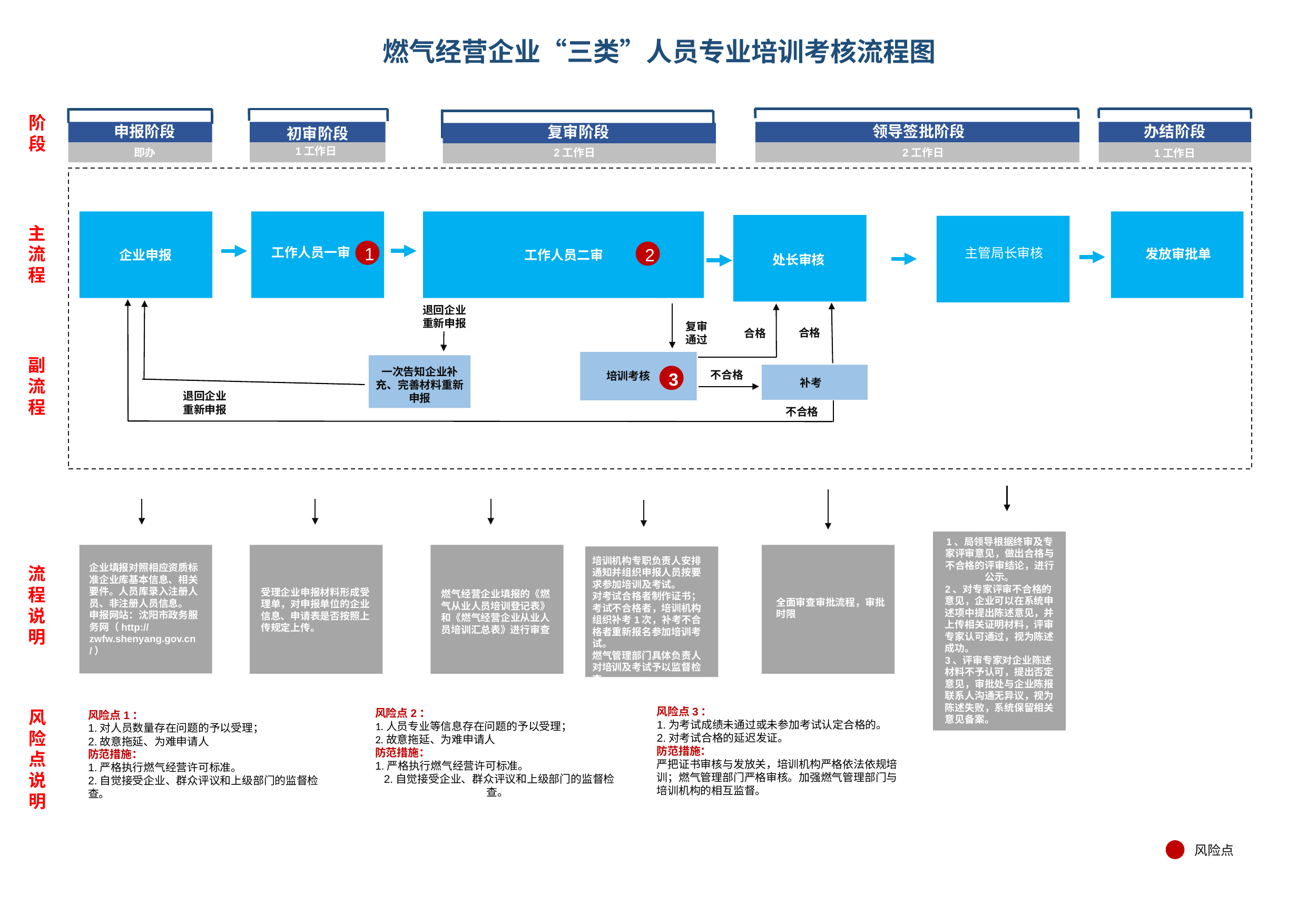

# 燃气经营企业“三类”人员专业培训考核流程图
阶段
申报阶段
领导签批阶段
办结阶段
复审阶段
初审阶段

1工作日

2工作日
2工作日
即办
1工作日
工作日日

主
流程
1

2

工作人员一审

主管局长审核

发放审批单

企业申报
工作人员二审

处长审核

退回企业
重新申报
复审通过
合格
合格
副
流程

一次告知企业补充、完善材料重新申报
3

不合格

培训考核
补考
退回企业
重新申报
不合格

1、局领导根据终审及专家评审意见，做出合格与不合格的评审结论，进行公示。
2、对专家评审不合格的意见，企业可以在系统申述项中提出陈述意见，并上传相关证明材料，评审专家认可通过，视为陈述成功。
3、评审专家对企业陈述材料不予认可，提出否定意见，审批处与企业陈报联系人沟通无异议，视为陈述失败，系统保留相关意见备案。

培训机构专职负责人安排通知并组织申报人员按要求参加培训及考试。
对考试合格者制作证书；考试不合格者，培训机构组织补考1次，补考不合格者重新报名参加培训考试。
燃气管理部门具体负责人对培训及考试予以监督检查。

企业填报对照相应资质标准企业库基本信息、相关要件。人员库录入注册人员、非注册人员信息。
申报网站：沈阳市政务服务网（http://zwfw.shenyang.gov.cn/）
流程说明
受理企业申报材料形成受理单，对申报单位的企业信息、申请表是否按照上传规定上传。
燃气经营企业填报的《燃气从业人员培训登记表》和《燃气经营企业从业人员培训汇总表》进行审查
根据各类资质标准要求对申报单位的企业信息、人员信息和附件信息进行全面评审
全面审查审批流程，审批时限
风险点3：
1.为考试成绩未通过或未参加考试认定合格的。
2.对考试合格的延迟发证。
防范措施：
严把证书审核与发放关，培训机构严格依法依规培训；燃气管理部门严格审核。加强燃气管理部门与培训机构的相互监督。
风险点说明
风险点2：
1.人员专业等信息存在问题的予以受理；
2.故意拖延、为难申请人
防范措施：
1.严格执行燃气经营许可标准。
 2.自觉接受企业、群众评议和上级部门的监督检查。
风险点1：
1.对人员数量存在问题的予以受理；
2.故意拖延、为难申请人
防范措施：
1.严格执行燃气经营许可标准。
2.自觉接受企业、群众评议和上级部门的监督检查。
风险点